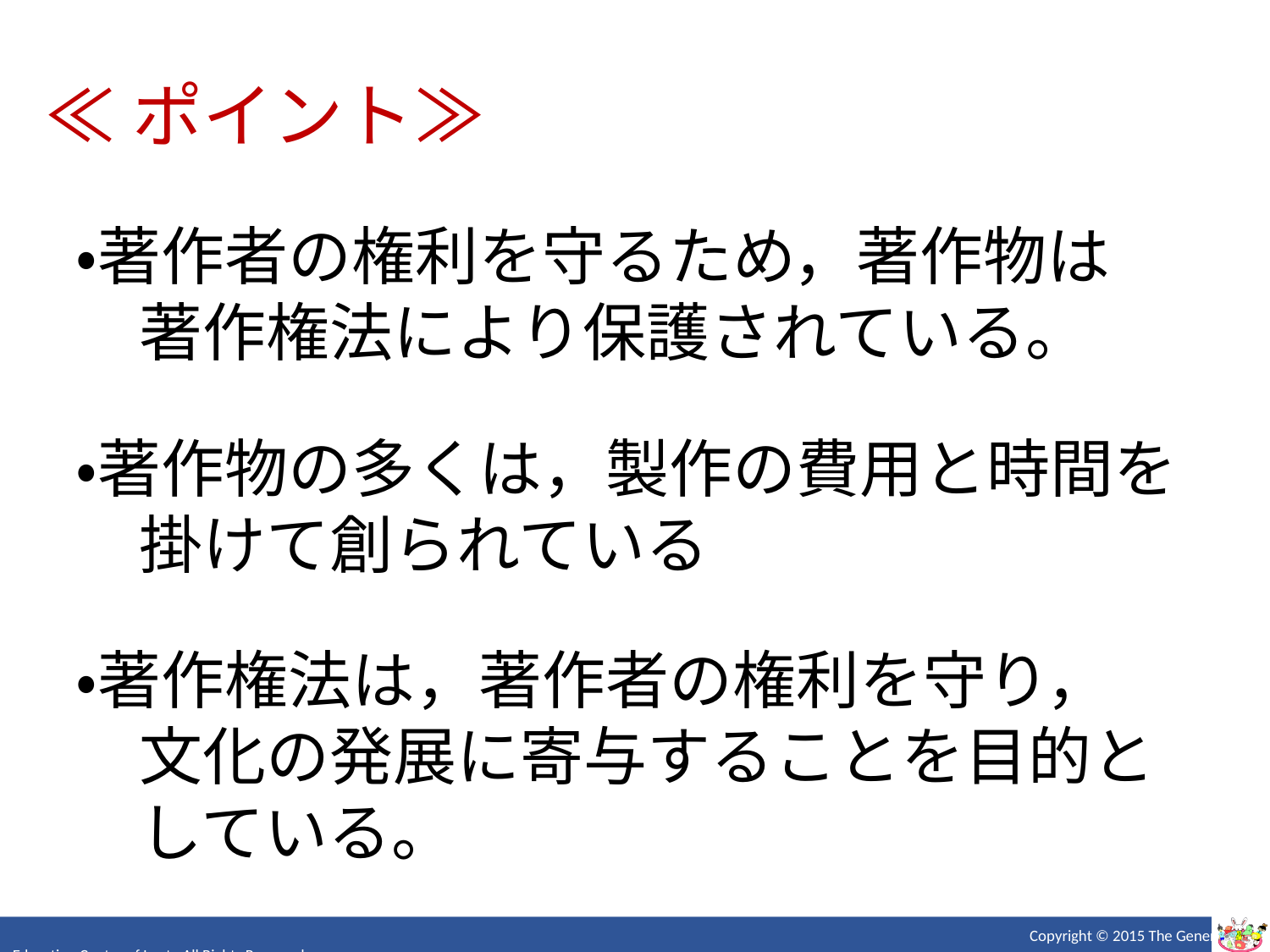

≪ポイント≫
・著作者の権利を守るため，著作物は
　著作権法により保護されている。
・著作物の多くは，製作の費用と時間を
　掛けて創られている
・著作権法は，著作者の権利を守り，
　文化の発展に寄与することを目的と
　している。